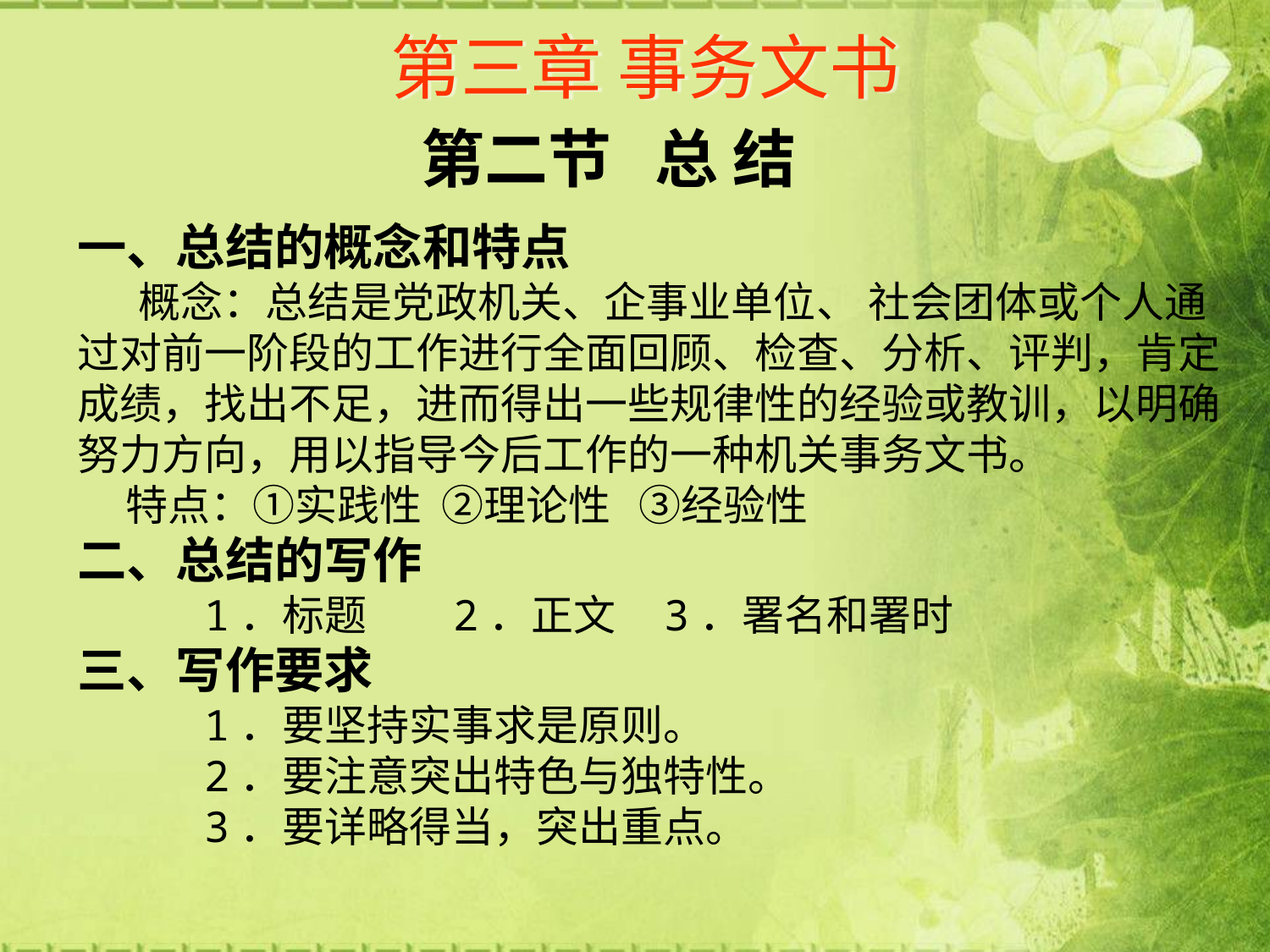

# 第三章 事务文书
第二节   总 结
一、总结的概念和特点
　  概念：总结是党政机关、企事业单位、 社会团体或个人通过对前一阶段的工作进行全面回顾、检查、分析、评判，肯定成绩，找出不足，进而得出一些规律性的经验或教训，以明确努力方向，用以指导今后工作的一种机关事务文书。
    特点：①实践性  ②理论性   ③经验性
二、总结的写作
     1．标题        2．正文    3．署名和署时
三、写作要求
     1．要坚持实事求是原则。
     2．要注意突出特色与独特性。
     3．要详略得当，突出重点。